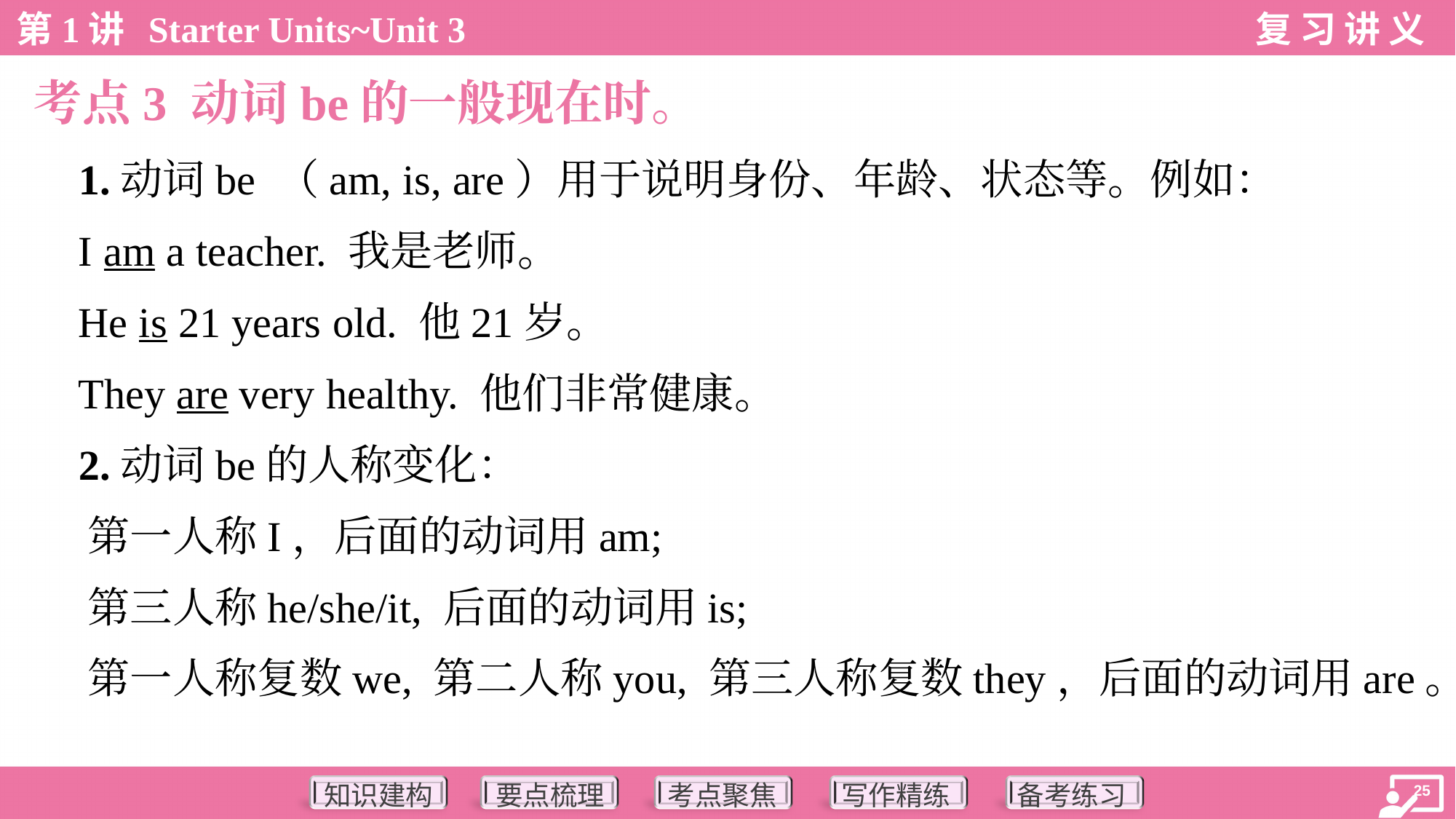

考点3 动词be的一般现在时。
    1.动词be （am, is, are）用于说明身份、年龄、状态等。例如：
    I am a teacher. 我是老师。
    He is 21 years old. 他21岁。
    They are very healthy. 他们非常健康。
    2.动词be的人称变化：
    第一人称I，后面的动词用am;
    第三人称he/she/it, 后面的动词用is;
    第一人称复数we, 第二人称you, 第三人称复数they，后面的动词用are。